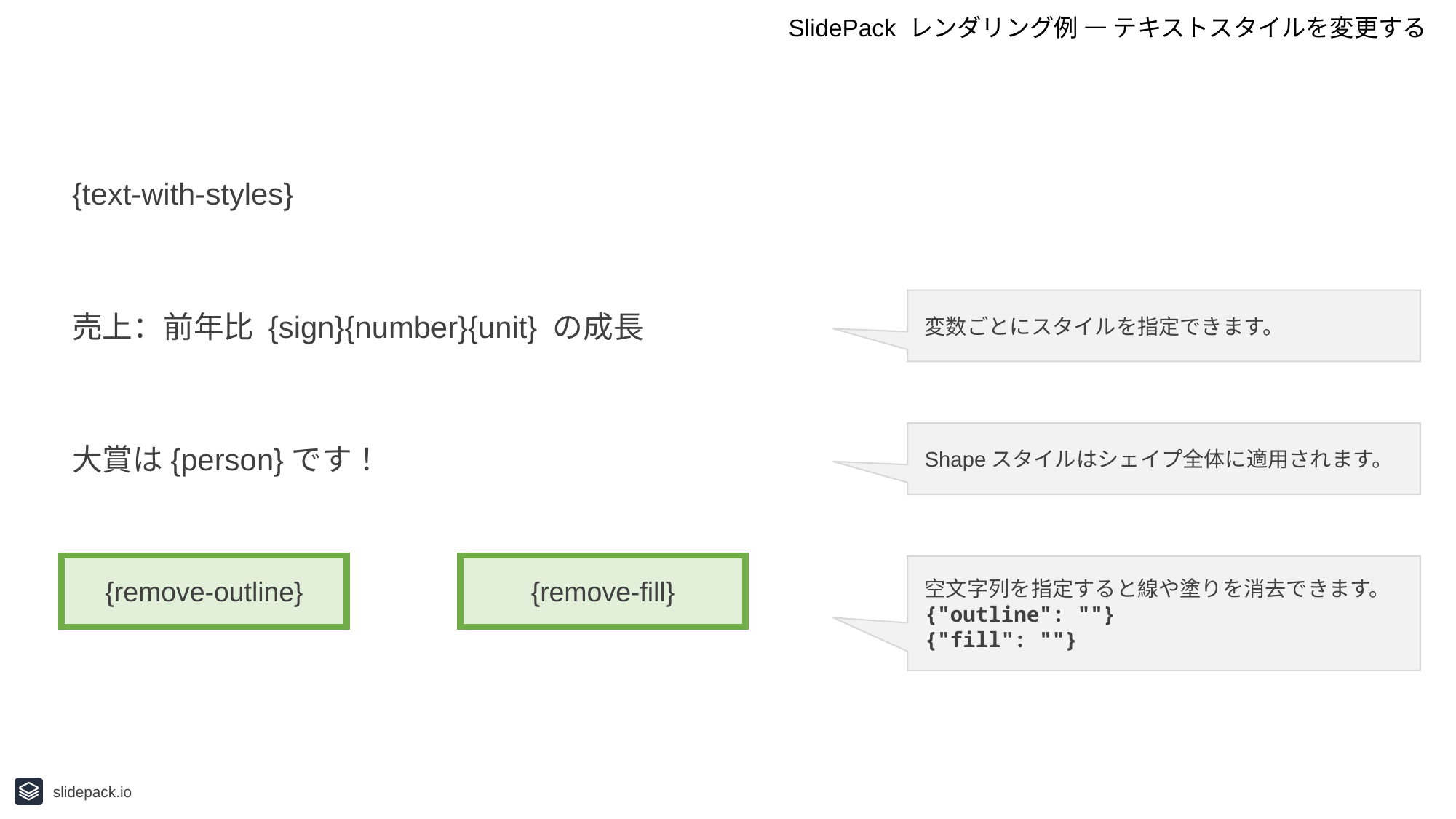

SlidePack レンダリング例 ― テキストスタイルを変更する
{text-with-styles}
売上：前年比 {sign}{number}{unit} の成長
変数ごとにスタイルを指定できます。
大賞は{person}です！
Shapeスタイルはシェイプ全体に適用されます。
{remove-outline}
{remove-fill}
空文字列を指定すると線や塗りを消去できます。
{"outline": ""}
{"fill": ""}